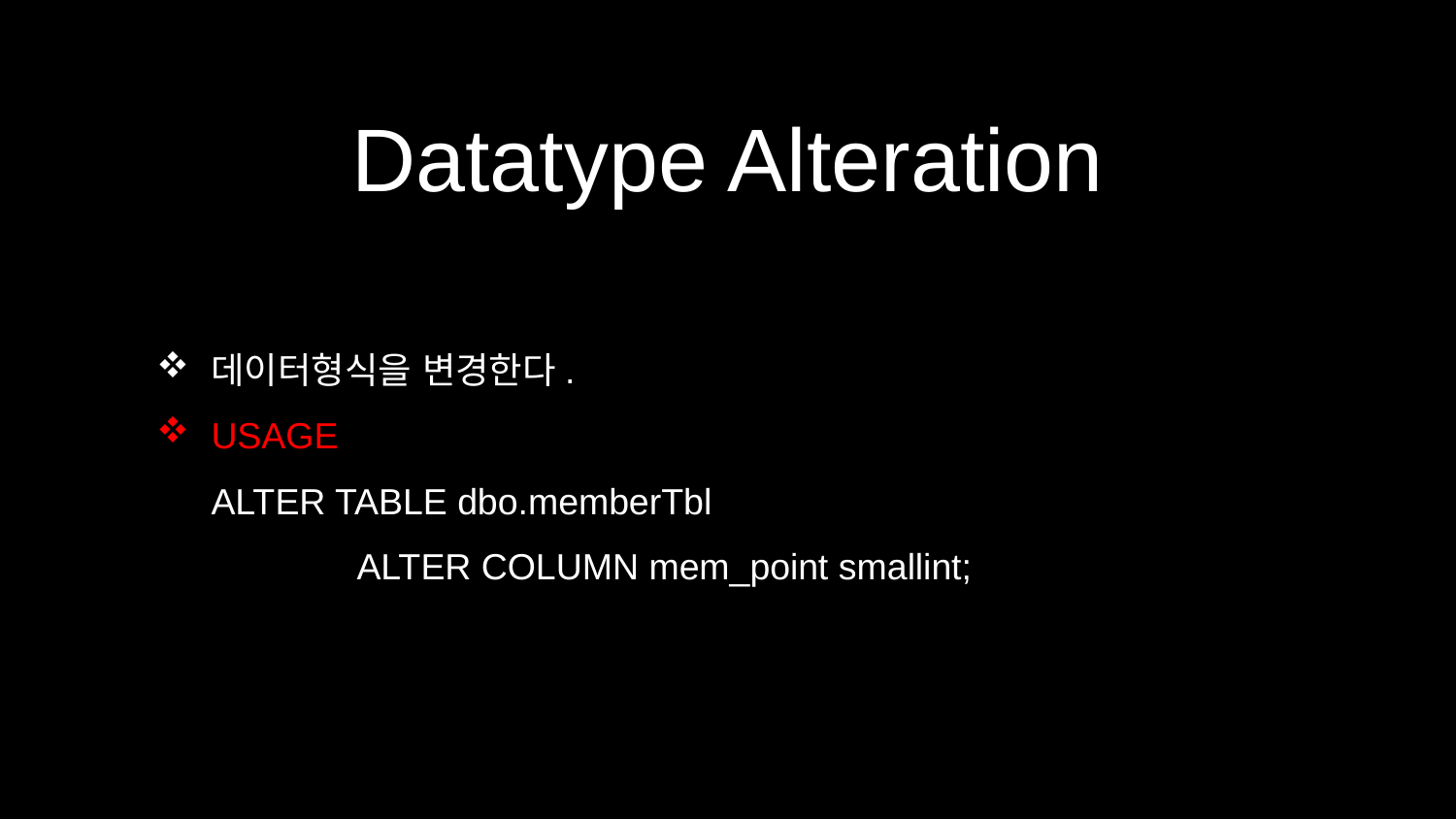

# Datatype Alteration
데이터형식을 변경한다.
USAGE
ALTER TABLE dbo.memberTbl
	ALTER COLUMN mem_point smallint;